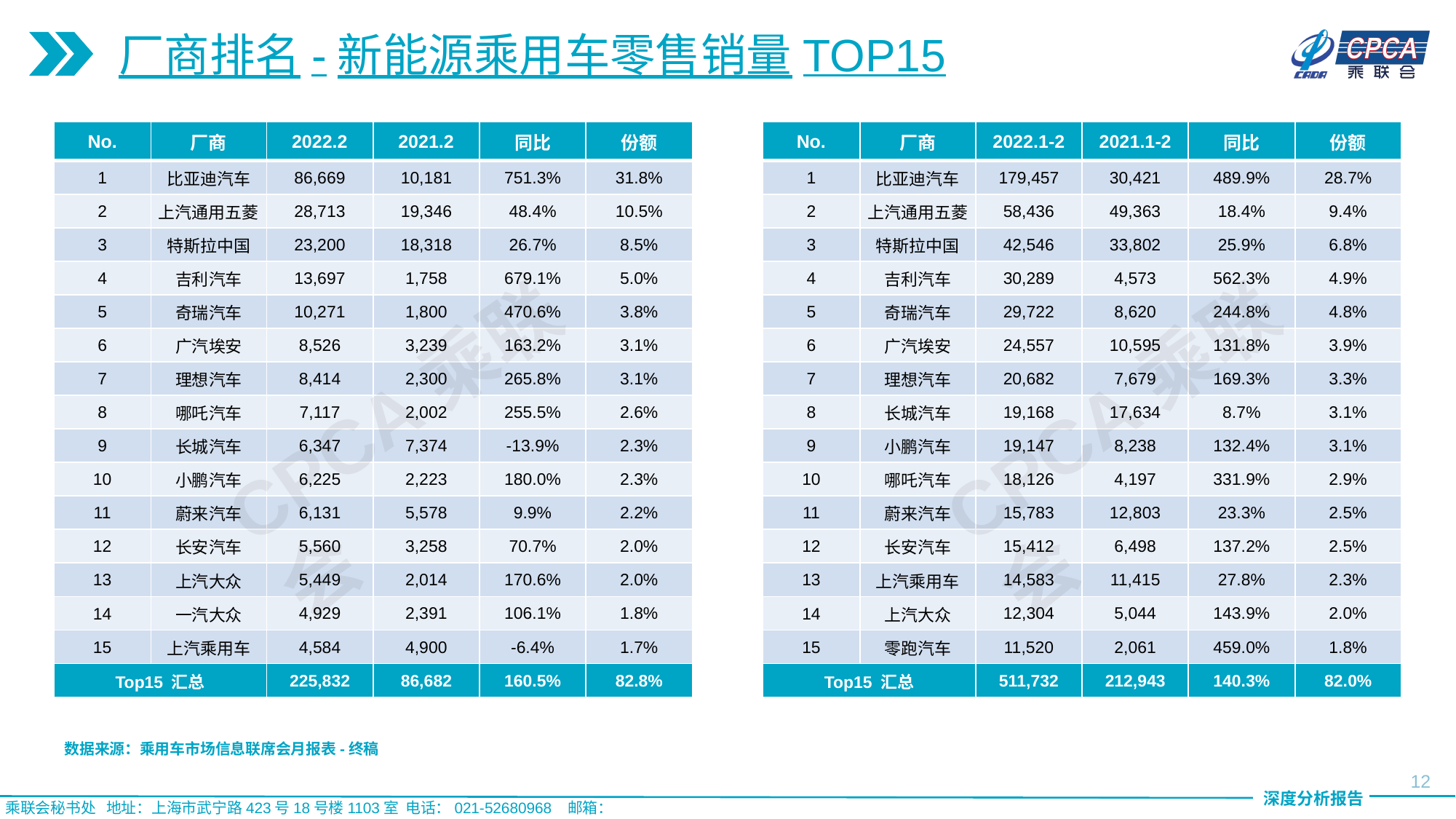

厂商排名-新能源乘用车零售销量TOP15
| No. | 厂商 | 2022.2 | 2021.2 | 同比 | 份额 |
| --- | --- | --- | --- | --- | --- |
| 1 | 比亚迪汽车 | 86,669 | 10,181 | 751.3% | 31.8% |
| 2 | 上汽通用五菱 | 28,713 | 19,346 | 48.4% | 10.5% |
| 3 | 特斯拉中国 | 23,200 | 18,318 | 26.7% | 8.5% |
| 4 | 吉利汽车 | 13,697 | 1,758 | 679.1% | 5.0% |
| 5 | 奇瑞汽车 | 10,271 | 1,800 | 470.6% | 3.8% |
| 6 | 广汽埃安 | 8,526 | 3,239 | 163.2% | 3.1% |
| 7 | 理想汽车 | 8,414 | 2,300 | 265.8% | 3.1% |
| 8 | 哪吒汽车 | 7,117 | 2,002 | 255.5% | 2.6% |
| 9 | 长城汽车 | 6,347 | 7,374 | -13.9% | 2.3% |
| 10 | 小鹏汽车 | 6,225 | 2,223 | 180.0% | 2.3% |
| 11 | 蔚来汽车 | 6,131 | 5,578 | 9.9% | 2.2% |
| 12 | 长安汽车 | 5,560 | 3,258 | 70.7% | 2.0% |
| 13 | 上汽大众 | 5,449 | 2,014 | 170.6% | 2.0% |
| 14 | 一汽大众 | 4,929 | 2,391 | 106.1% | 1.8% |
| 15 | 上汽乘用车 | 4,584 | 4,900 | -6.4% | 1.7% |
| Top15 汇总 |  | 225,832 | 86,682 | 160.5% | 82.8% |
| No. | 厂商 | 2022.1-2 | 2021.1-2 | 同比 | 份额 |
| --- | --- | --- | --- | --- | --- |
| 1 | 比亚迪汽车 | 179,457 | 30,421 | 489.9% | 28.7% |
| 2 | 上汽通用五菱 | 58,436 | 49,363 | 18.4% | 9.4% |
| 3 | 特斯拉中国 | 42,546 | 33,802 | 25.9% | 6.8% |
| 4 | 吉利汽车 | 30,289 | 4,573 | 562.3% | 4.9% |
| 5 | 奇瑞汽车 | 29,722 | 8,620 | 244.8% | 4.8% |
| 6 | 广汽埃安 | 24,557 | 10,595 | 131.8% | 3.9% |
| 7 | 理想汽车 | 20,682 | 7,679 | 169.3% | 3.3% |
| 8 | 长城汽车 | 19,168 | 17,634 | 8.7% | 3.1% |
| 9 | 小鹏汽车 | 19,147 | 8,238 | 132.4% | 3.1% |
| 10 | 哪吒汽车 | 18,126 | 4,197 | 331.9% | 2.9% |
| 11 | 蔚来汽车 | 15,783 | 12,803 | 23.3% | 2.5% |
| 12 | 长安汽车 | 15,412 | 6,498 | 137.2% | 2.5% |
| 13 | 上汽乘用车 | 14,583 | 11,415 | 27.8% | 2.3% |
| 14 | 上汽大众 | 12,304 | 5,044 | 143.9% | 2.0% |
| 15 | 零跑汽车 | 11,520 | 2,061 | 459.0% | 1.8% |
| Top15 汇总 |  | 511,732 | 212,943 | 140.3% | 82.0% |
CPCA乘联会
CPCA乘联会
数据来源：乘用车市场信息联席会月报表-终稿
12